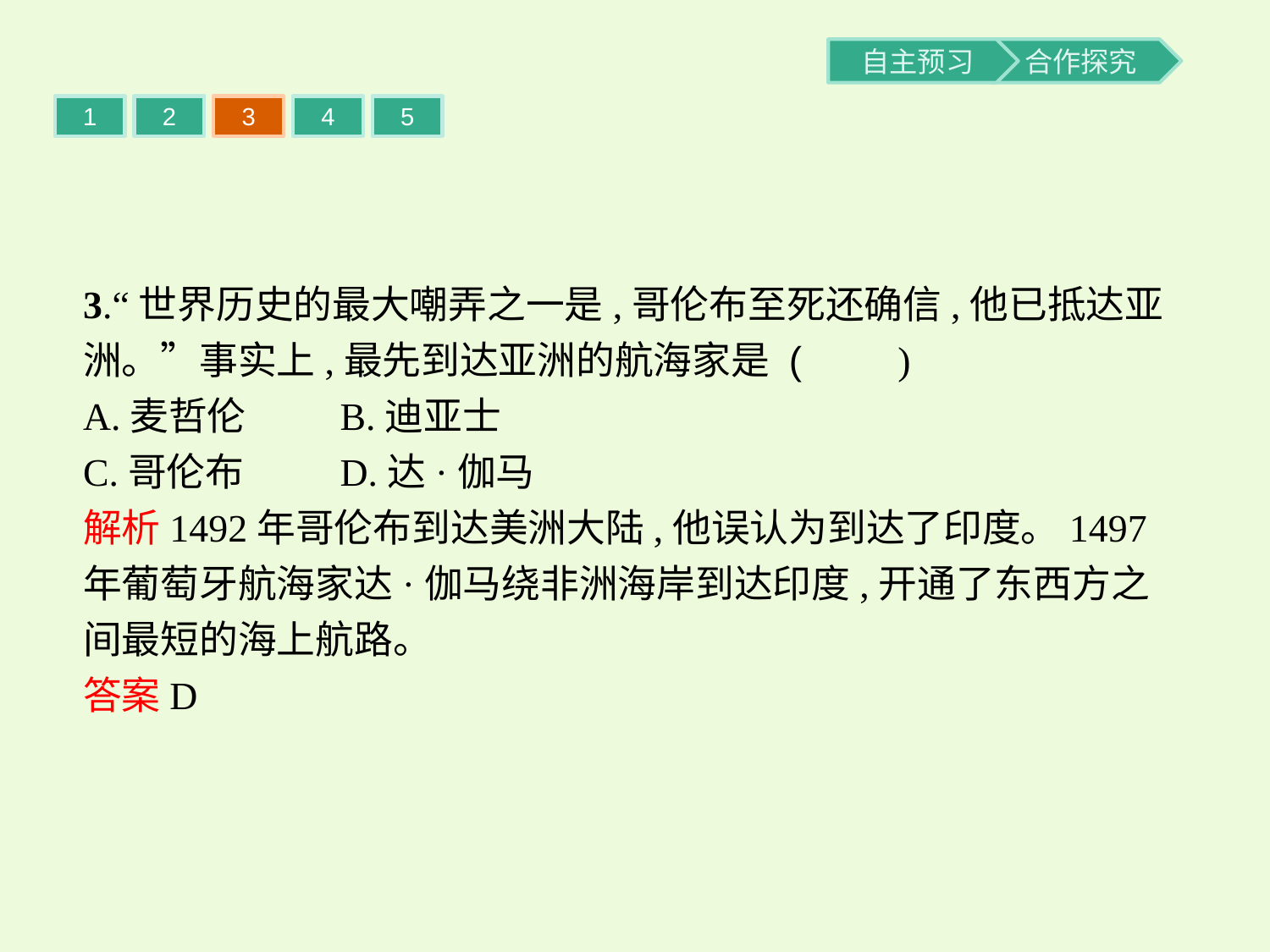

1
2
3
4
5
3.“世界历史的最大嘲弄之一是,哥伦布至死还确信,他已抵达亚洲。”事实上,最先到达亚洲的航海家是 (　　)
A.麦哲伦	B.迪亚士
C.哥伦布	D.达·伽马
解析1492年哥伦布到达美洲大陆,他误认为到达了印度。1497年葡萄牙航海家达·伽马绕非洲海岸到达印度,开通了东西方之间最短的海上航路。
答案D